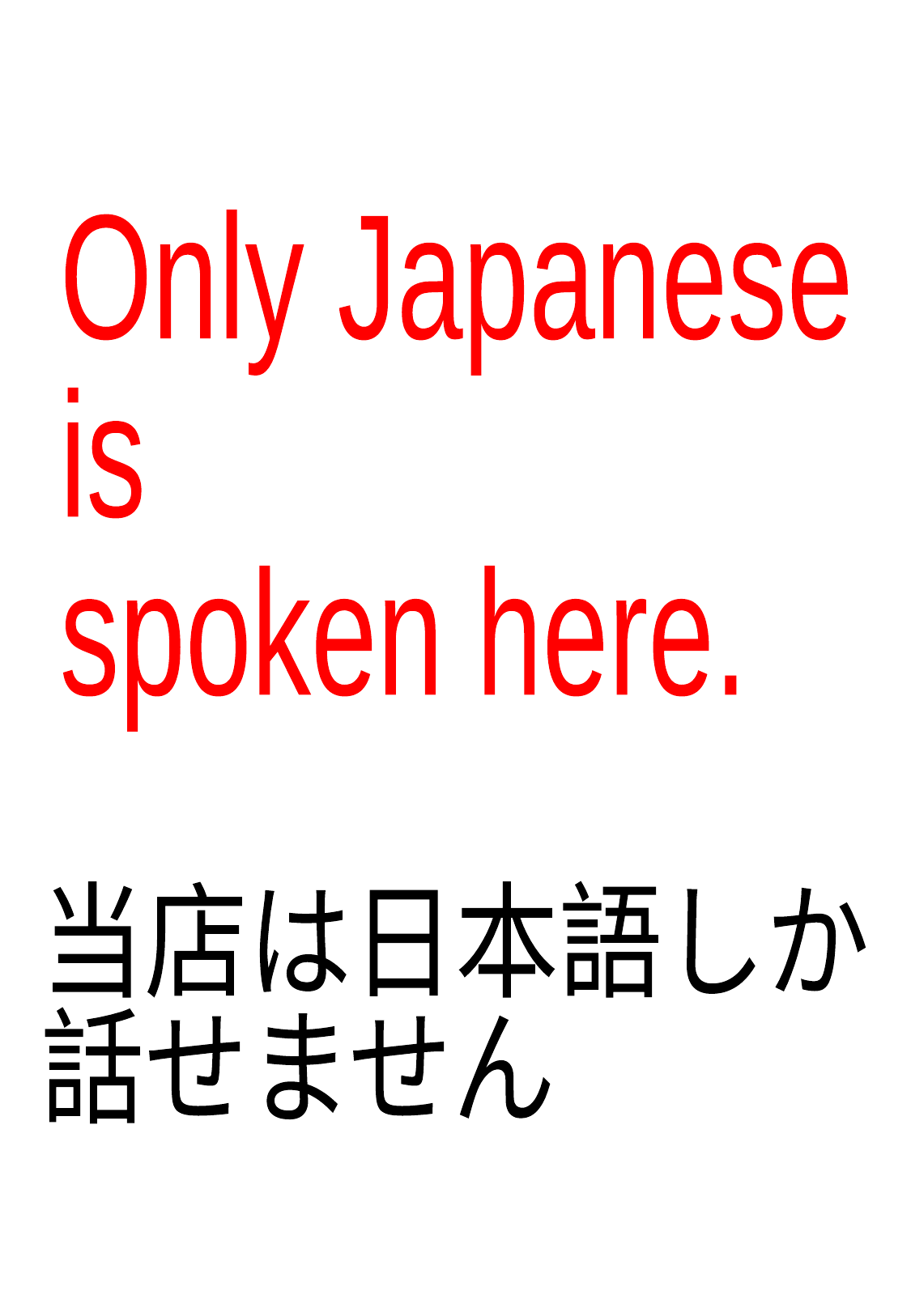

Only Japanese
is
spoken here.
当店は日本語しか
話せません